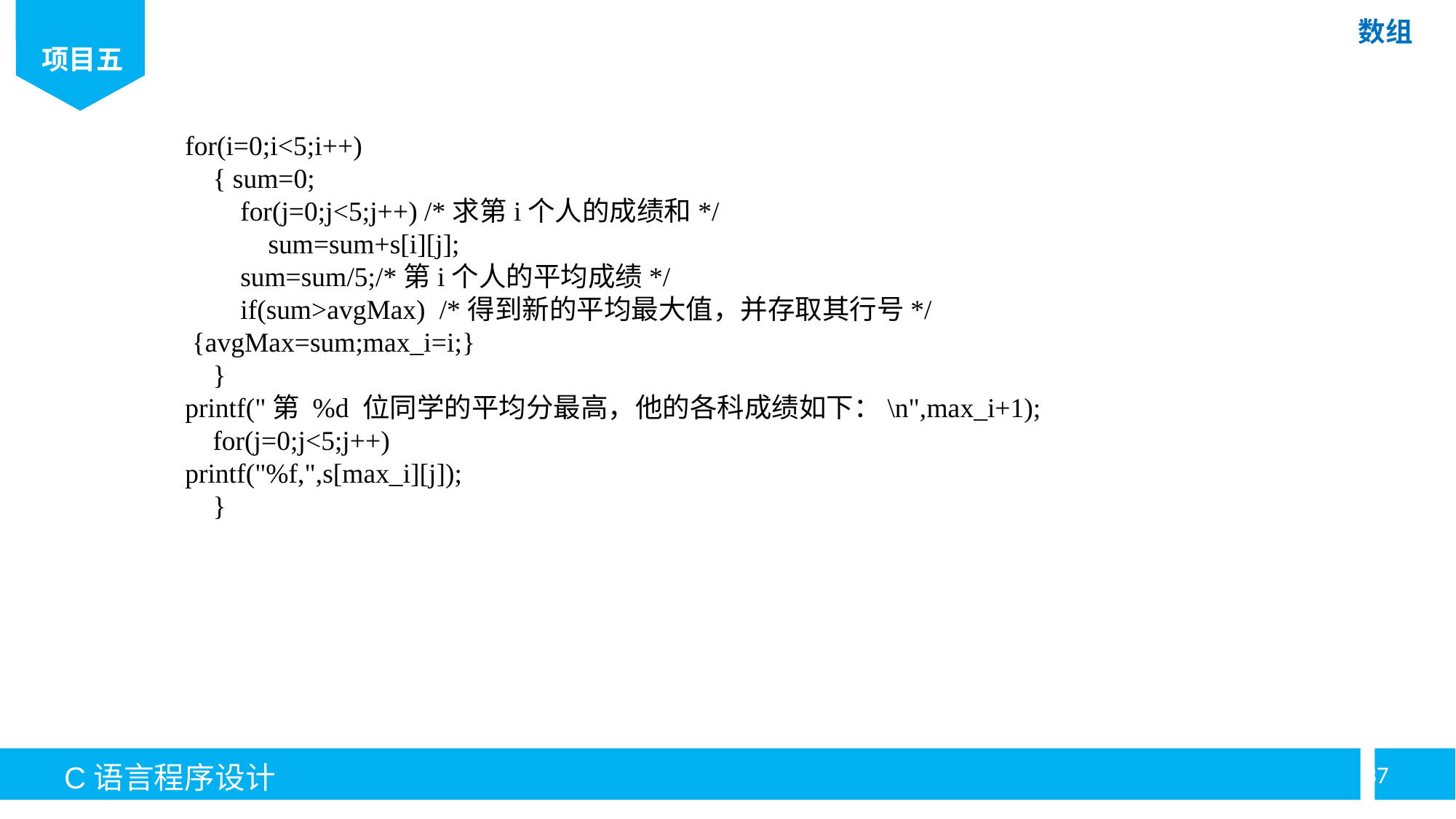

for(i=0;i<5;i++)
    { sum=0;
        for(j=0;j<5;j++) /*求第i个人的成绩和*/
            sum=sum+s[i][j];
        sum=sum/5;/*第i个人的平均成绩*/
        if(sum>avgMax)  /*得到新的平均最大值，并存取其行号*/
 {avgMax=sum;max_i=i;}
    }
printf("第 %d 位同学的平均分最高，他的各科成绩如下：\n",max_i+1);
    for(j=0;j<5;j++)
printf("%f,",s[max_i][j]);
    }